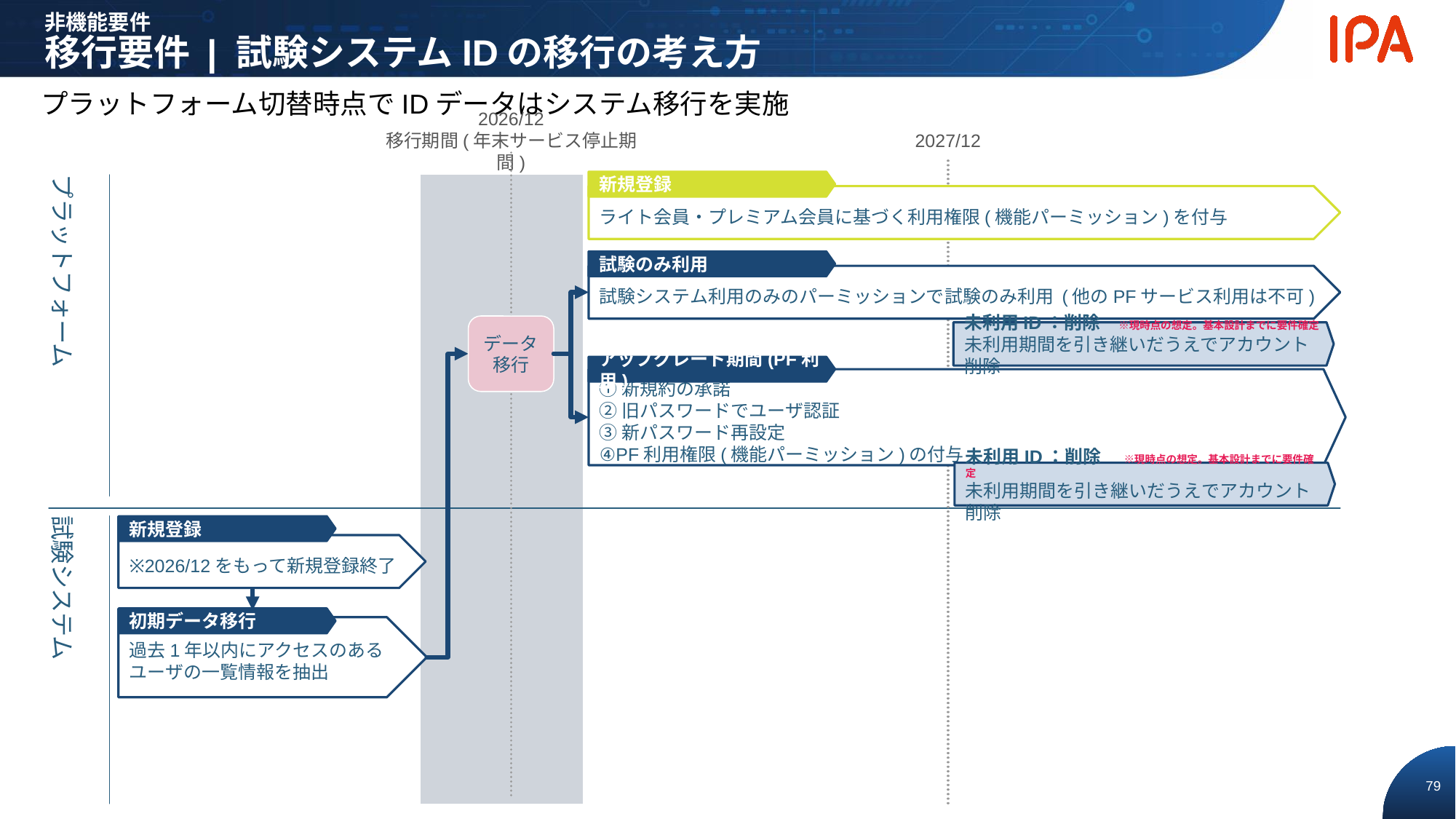

非機能要件
移行要件 | 試験システムIDの移行の考え方
プラットフォーム切替時点でIDデータはシステム移行を実施
2026/12
移行期間(年末サービス停止期間)
2027/12
新規登録
プラットフォーム

ライト会員・プレミアム会員に基づく利用権限(機能パーミッション)を付与
試験のみ利用
試験システム利用のみのパーミッションで試験のみ利用 (他のPFサービス利用は不可)
データ
移行
未利用ID：削除　※現時点の想定。基本設計までに要件確定
未利用期間を引き継いだうえでアカウント削除
アップグレード期間(PF利用)
①新規約の承諾
②旧パスワードでユーザ認証
③新パスワード再設定
④PF利用権限(機能パーミッション)の付与
未利用ID：削除　 ※現時点の想定。基本設計までに要件確定
未利用期間を引き継いだうえでアカウント削除
試験システム
新規登録
※2026/12をもって新規登録終了
初期データ移行
過去1年以内にアクセスのあるユーザの一覧情報を抽出